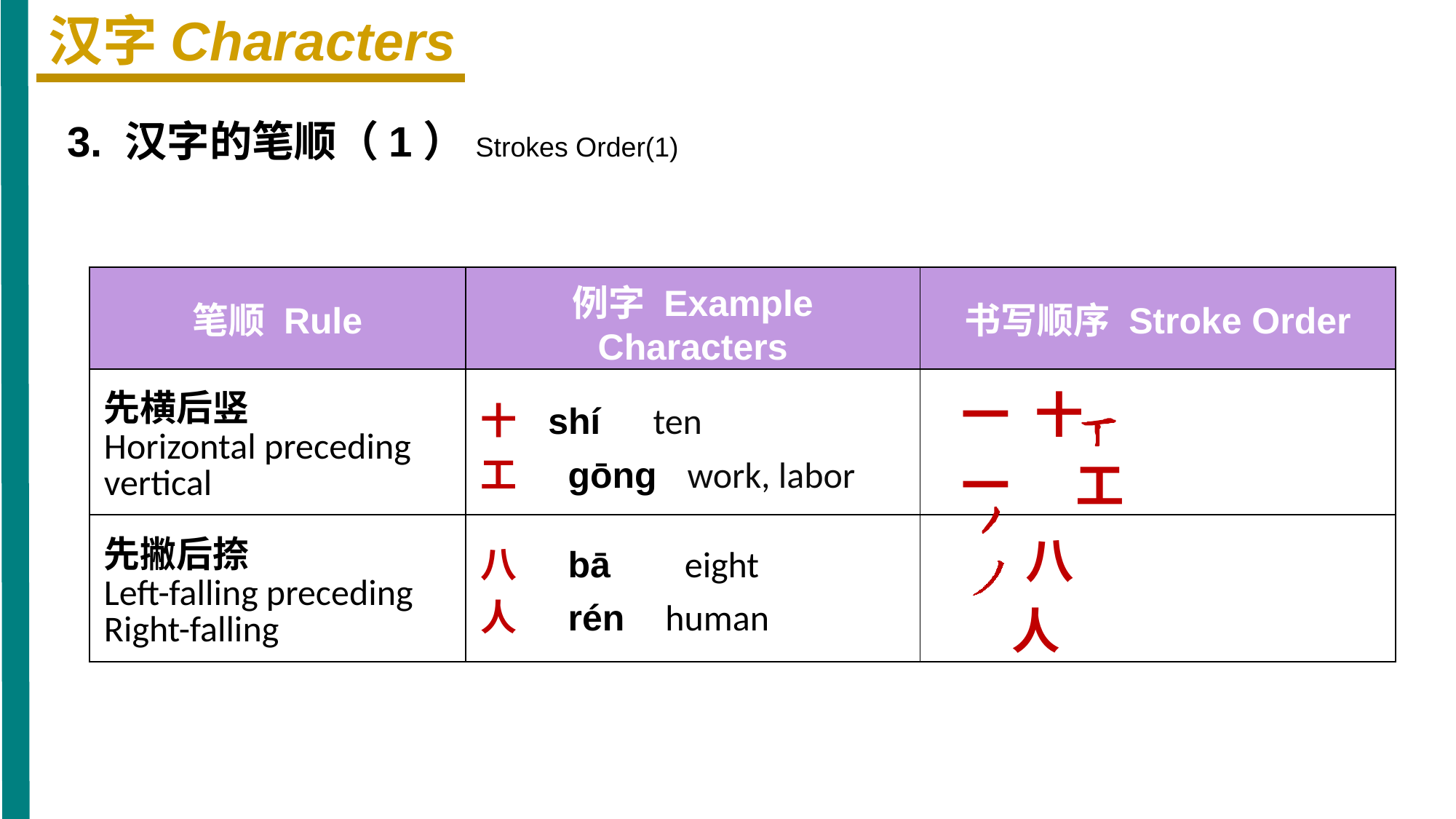

汉字Characters
3. 汉字的笔顺（1）Strokes Order(1)

| 笔顺 Rule | 例字 Example Characters | 书写顺序 Stroke Order |
| --- | --- | --- |
| 先横后竖 Horizontal preceding vertical | 十 shí ten 工 ɡōnɡ work, labor | 一 十 一 工 |
| 先撇后捺 Left-falling preceding Right-falling | 八 bā eight 人 rén human | 八 人 |